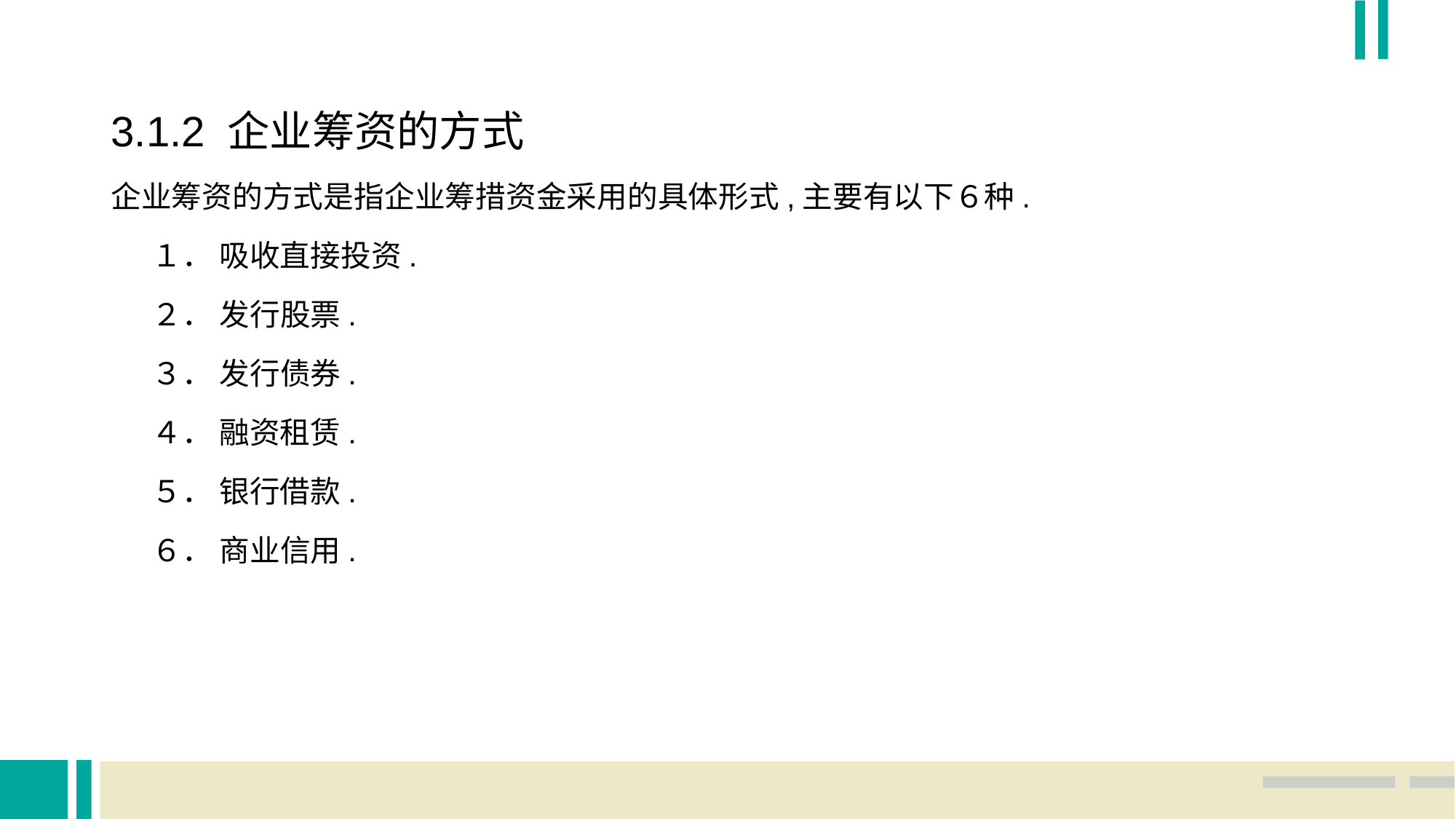

3.1.2 企业筹资的方式
企业筹资的方式是指企业筹措资金采用的具体形式,主要有以下６种.
     １． 吸收直接投资.
     ２． 发行股票.
     ３． 发行债券.
     ４． 融资租赁.
     ５． 银行借款.
     ６． 商业信用.